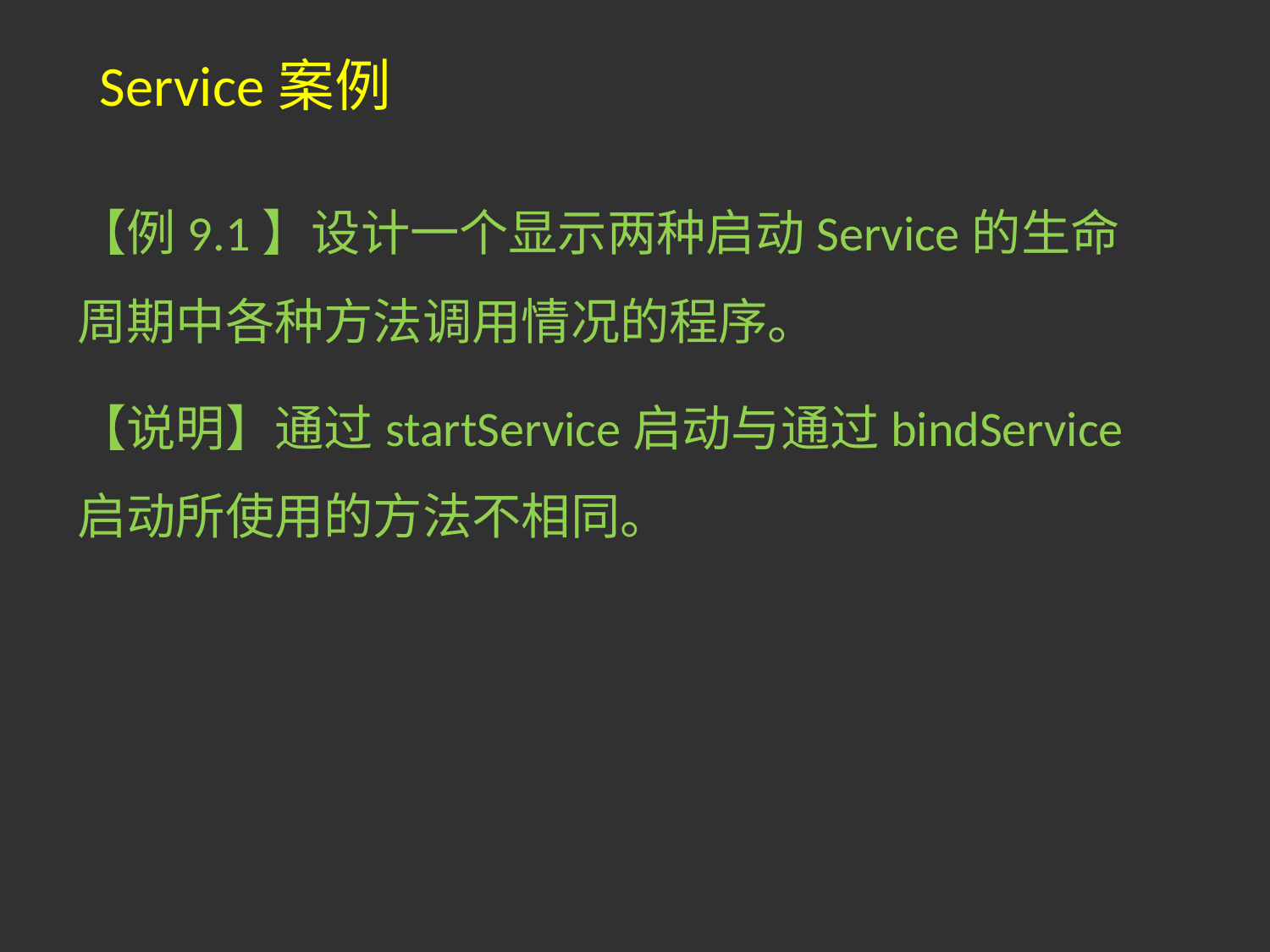

# Service案例
【例9.1】设计一个显示两种启动Service的生命周期中各种方法调用情况的程序。
【说明】通过startService启动与通过bindService启动所使用的方法不相同。